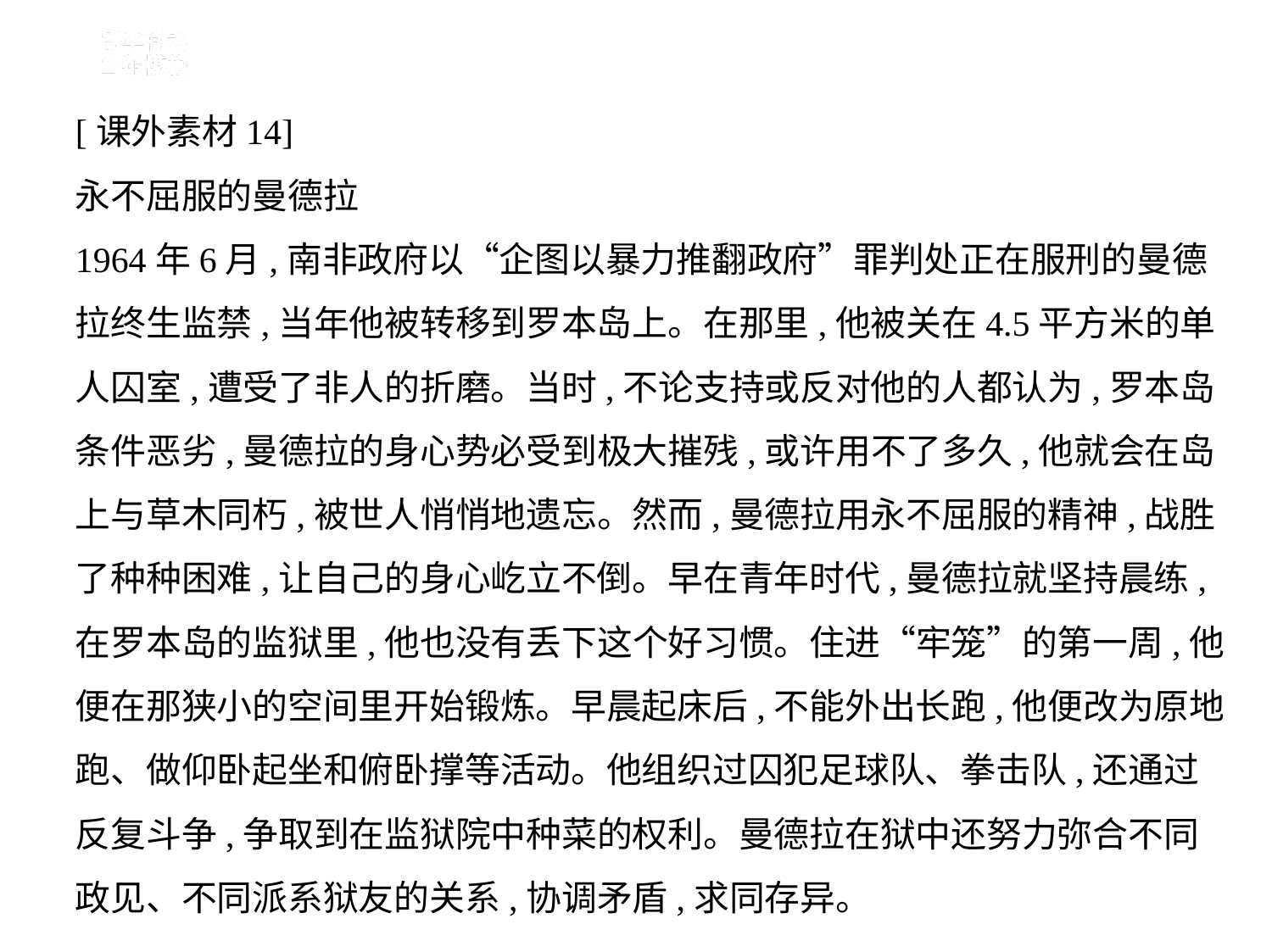

[课外素材14]
永不屈服的曼德拉
1964年6月,南非政府以“企图以暴力推翻政府”罪判处正在服刑的曼德
拉终生监禁,当年他被转移到罗本岛上。在那里,他被关在4.5平方米的单
人囚室,遭受了非人的折磨。当时,不论支持或反对他的人都认为,罗本岛
条件恶劣,曼德拉的身心势必受到极大摧残,或许用不了多久,他就会在岛
上与草木同朽,被世人悄悄地遗忘。然而,曼德拉用永不屈服的精神,战胜
了种种困难,让自己的身心屹立不倒。早在青年时代,曼德拉就坚持晨练,
在罗本岛的监狱里,他也没有丢下这个好习惯。住进“牢笼”的第一周,他
便在那狭小的空间里开始锻炼。早晨起床后,不能外出长跑,他便改为原地
跑、做仰卧起坐和俯卧撑等活动。他组织过囚犯足球队、拳击队,还通过
反复斗争,争取到在监狱院中种菜的权利。曼德拉在狱中还努力弥合不同
政见、不同派系狱友的关系,协调矛盾,求同存异。